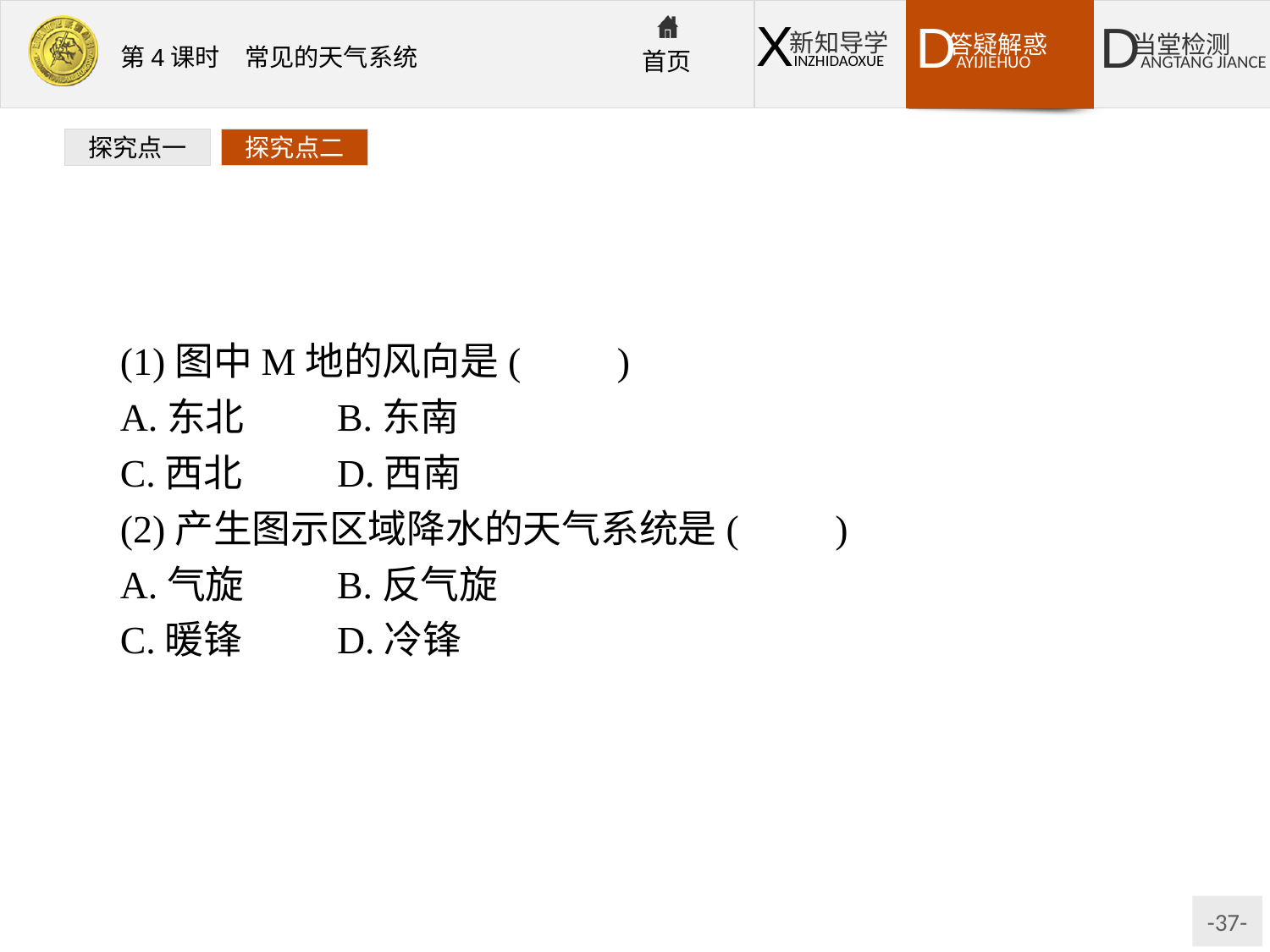

探究点一
探究点二
(1)图中M地的风向是(　　)
A.东北	B.东南
C.西北	D.西南
(2)产生图示区域降水的天气系统是(　　)
A.气旋	B.反气旋
C.暖锋	D.冷锋